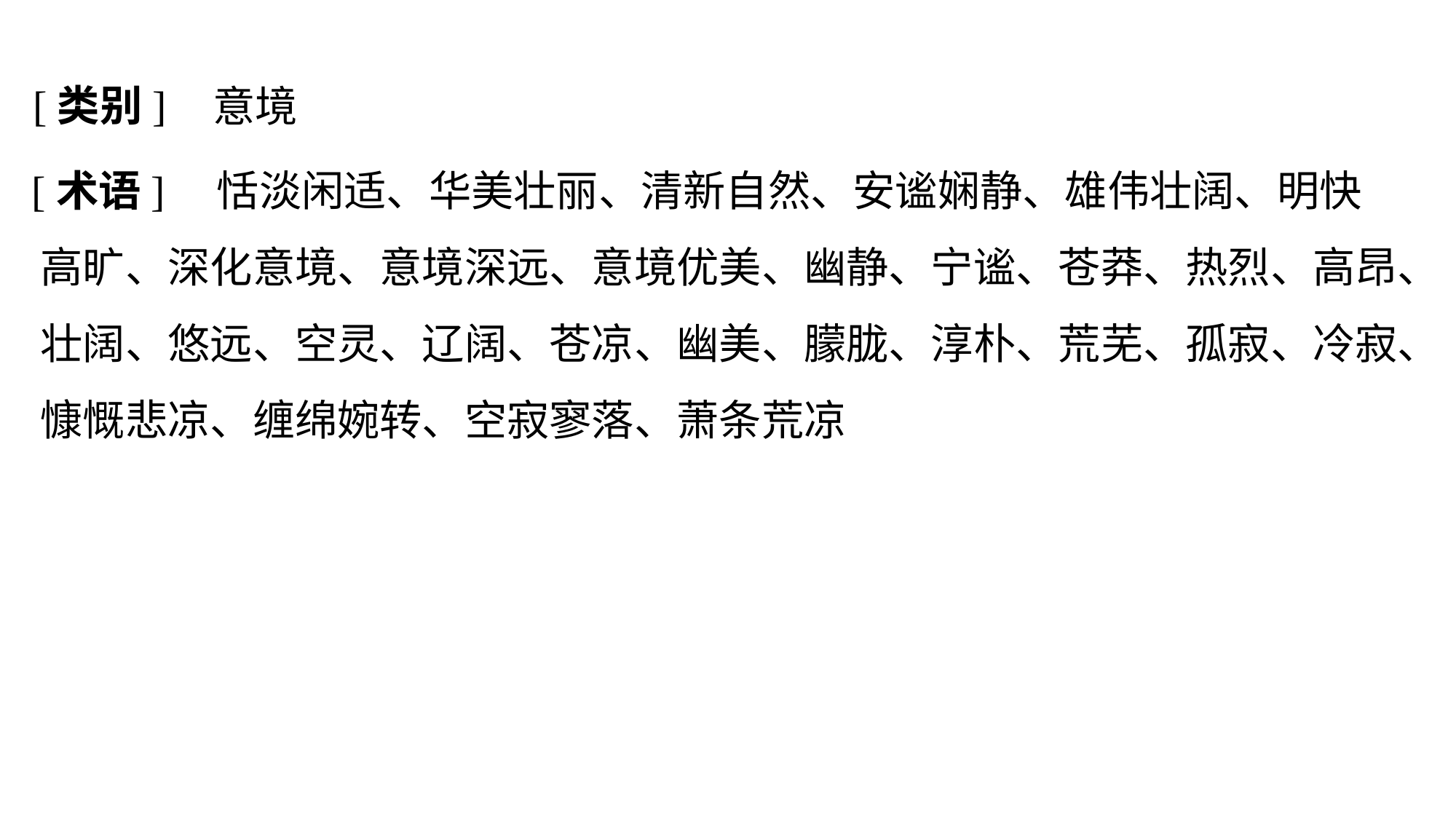

[类别]
意境
[术语]
	      恬淡闲适、华美壮丽、清新自然、安谧娴静、雄伟壮阔、明快高旷、深化意境、意境深远、意境优美、幽静、宁谧、苍莽、热烈、高昂、壮阔、悠远、空灵、辽阔、苍凉、幽美、朦胧、淳朴、荒芜、孤寂、冷寂、慷慨悲凉、缠绵婉转、空寂寥落、萧条荒凉